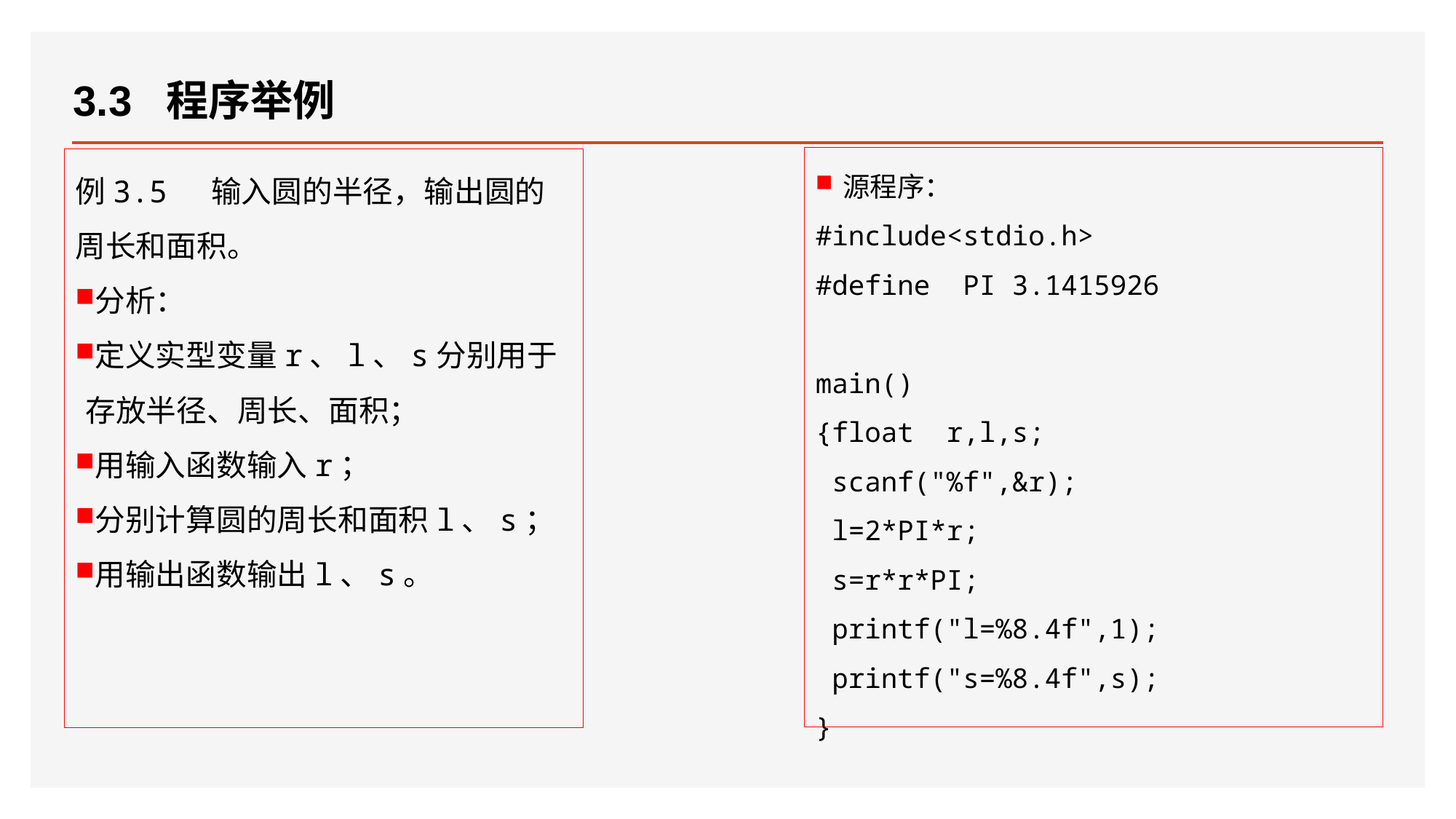

# 3.3  程序举例
源程序：
#include<stdio.h>
#define  PI 3.1415926
main()
{float  r,l,s;
 scanf("%f",&r);
 l=2*PI*r;
 s=r*r*PI;
 printf("l=%8.4f",1);
 printf("s=%8.4f",s);
}

例3.5  输入圆的半径，输出圆的周长和面积。
分析：
定义实型变量r、l、s分别用于存放半径、周长、面积；
用输入函数输入r；
分别计算圆的周长和面积l、s；
用输出函数输出l、s。